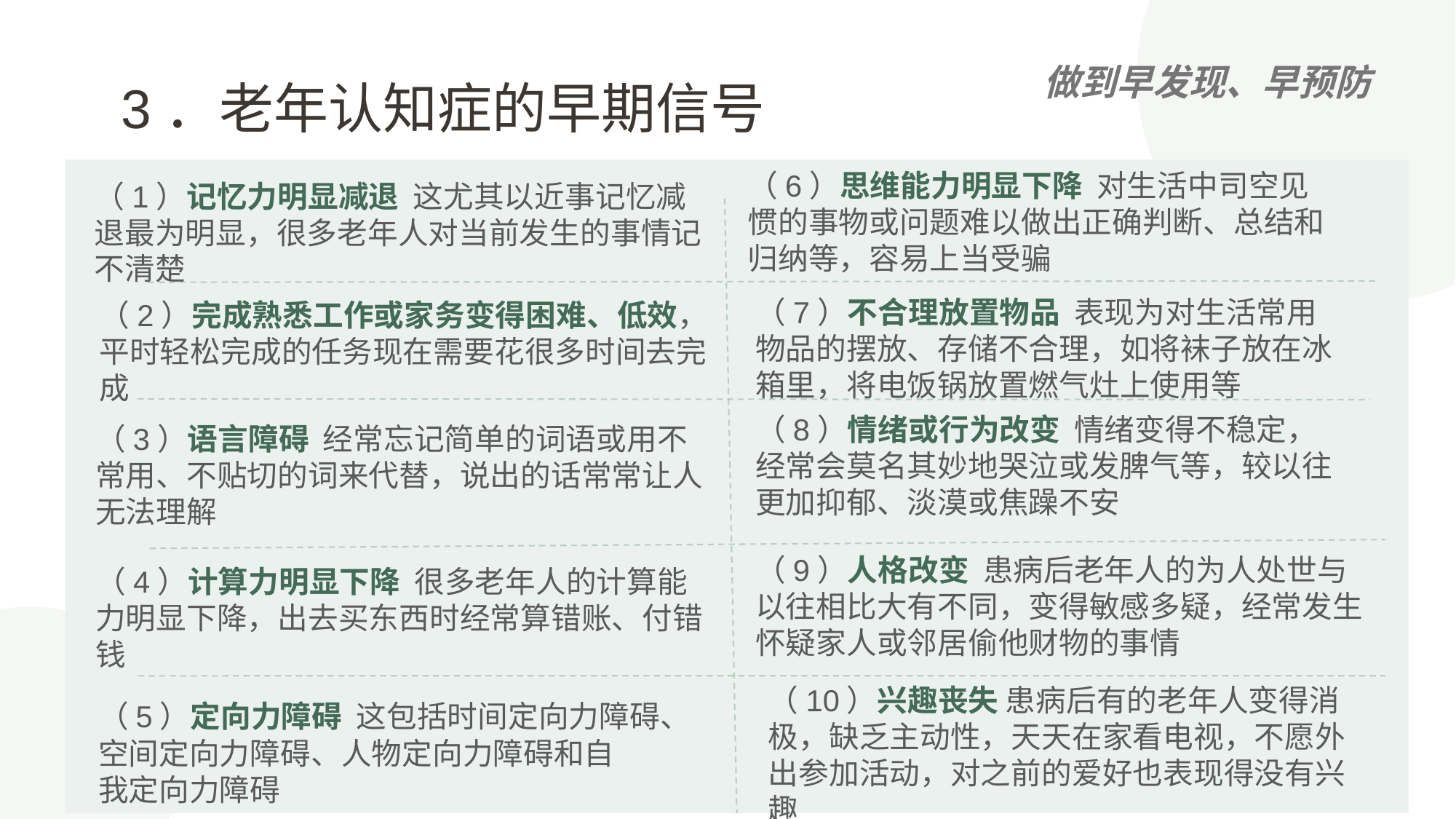

3．老年认知症的早期信号
做到早发现、早预防

（6）思维能力明显下降  对生活中司空见惯的事物或问题难以做出正确判断、总结和归纳等，容易上当受骗
（1）记忆力明显减退  这尤其以近事记忆减退最为明显，很多老年人对当前发生的事情记不清楚
（7）不合理放置物品  表现为对生活常用物品的摆放、存储不合理，如将袜子放在冰箱里，将电饭锅放置燃气灶上使用等
（2）完成熟悉工作或家务变得困难、低效，平时轻松完成的任务现在需要花很多时间去完成
（8）情绪或行为改变  情绪变得不稳定，经常会莫名其妙地哭泣或发脾气等，较以往更加抑郁、淡漠或焦躁不安
（3）语言障碍  经常忘记简单的词语或用不常用、不贴切的词来代替，说出的话常常让人无法理解
（9）人格改变  患病后老年人的为人处世与以往相比大有不同，变得敏感多疑，经常发生怀疑家人或邻居偷他财物的事情
（4）计算力明显下降  很多老年人的计算能力明显下降，出去买东西时经常算错账、付错钱

（10）兴趣丧失 患病后有的老年人变得消极，缺乏主动性，天天在家看电视，不愿外出参加活动，对之前的爱好也表现得没有兴趣
（5）定向力障碍  这包括时间定向力障碍、空间定向力障碍、人物定向力障碍和自
我定向力障碍